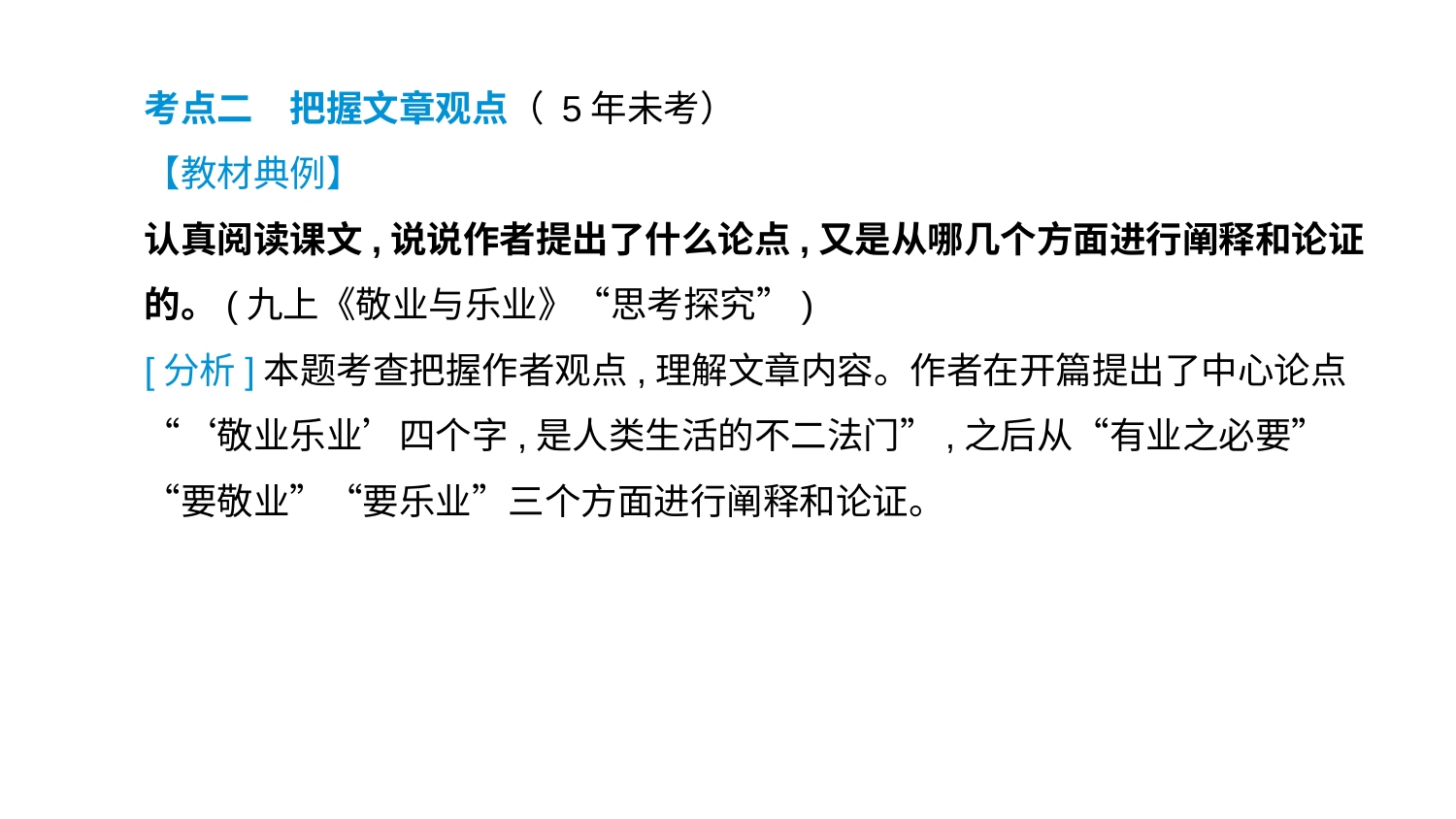

考点二　把握文章观点（ 5年未考）
【教材典例】
认真阅读课文,说说作者提出了什么论点,又是从哪几个方面进行阐释和论证的。(九上《敬业与乐业》“思考探究”)
[分析]本题考查把握作者观点,理解文章内容。作者在开篇提出了中心论点“‘敬业乐业’四个字,是人类生活的不二法门”,之后从“有业之必要”“要敬业”“要乐业”三个方面进行阐释和论证。